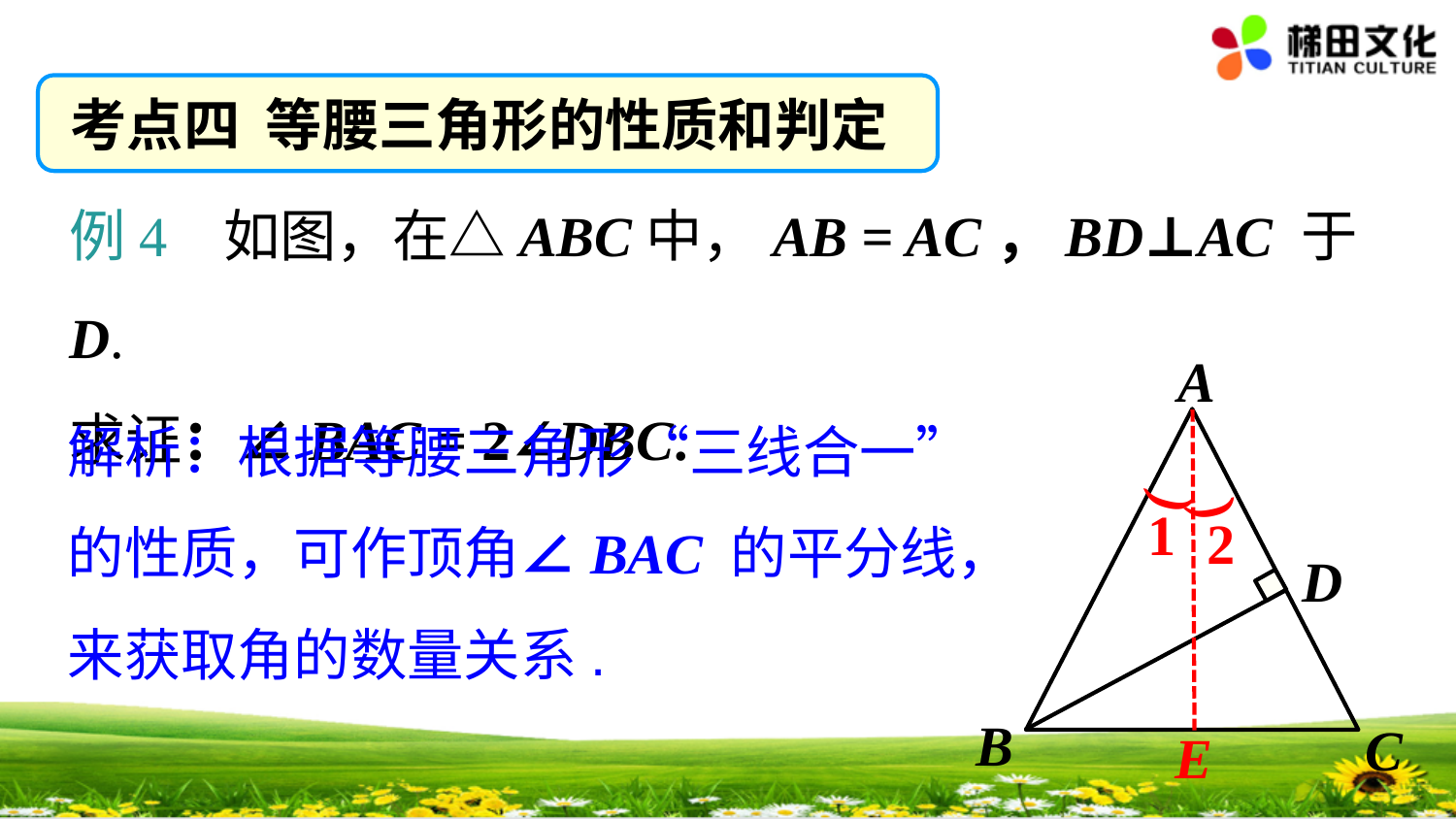

考点四  等腰三角形的性质和判定
例4   如图，在△ABC中，AB = AC，BD⊥AC 于 D.
求证：∠BAC = 2∠DBC.
A

D

B
C
解析：根据等腰三角形“三线合一”的性质，可作顶角∠BAC 的平分线，来获取角的数量关系.
)
)
1
2
E